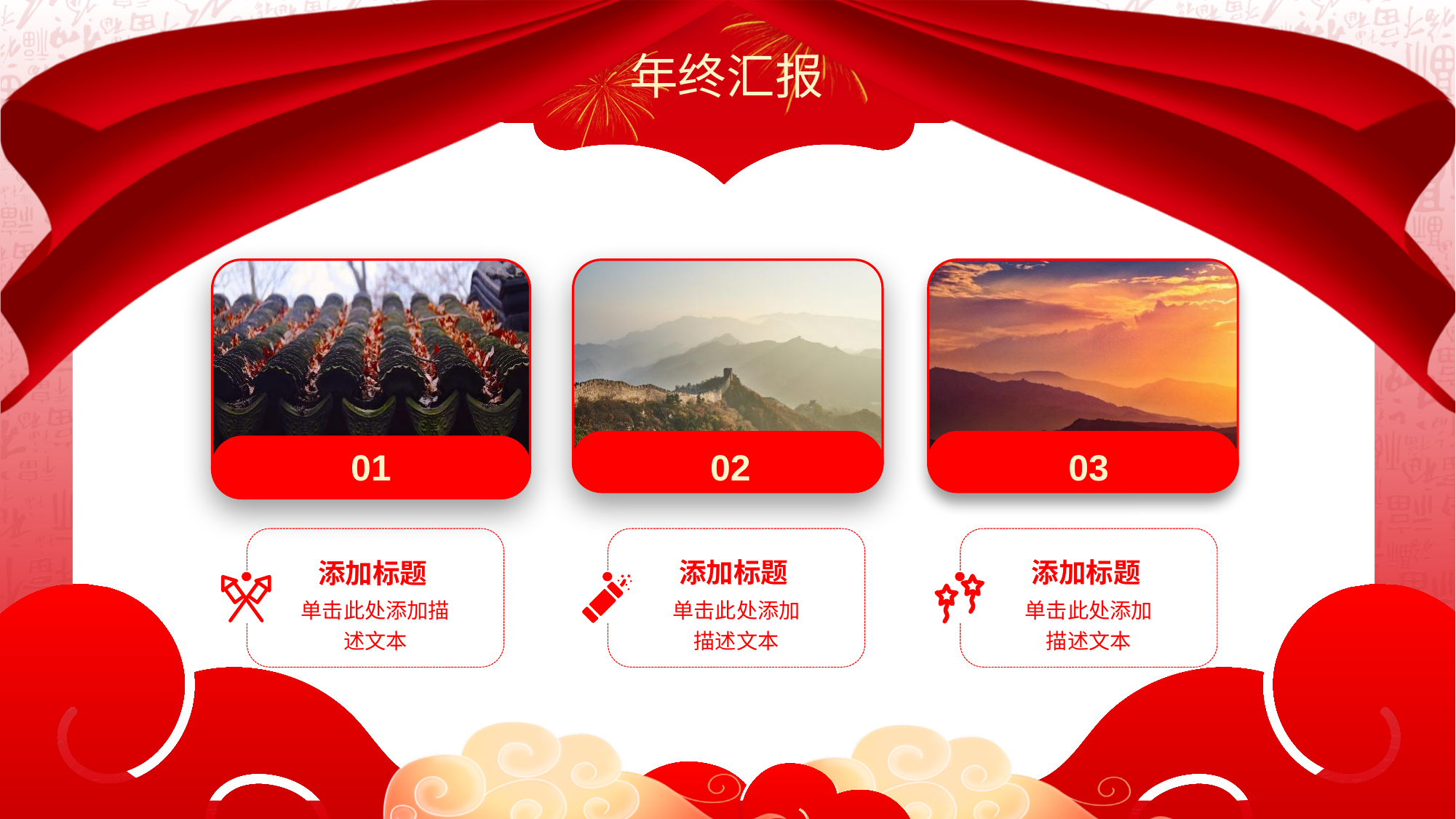

年终汇报

01

02

03

添加标题
单击此处添加描述文本

添加标题
单击此处添加描述文本

添加标题
单击此处添加描述文本